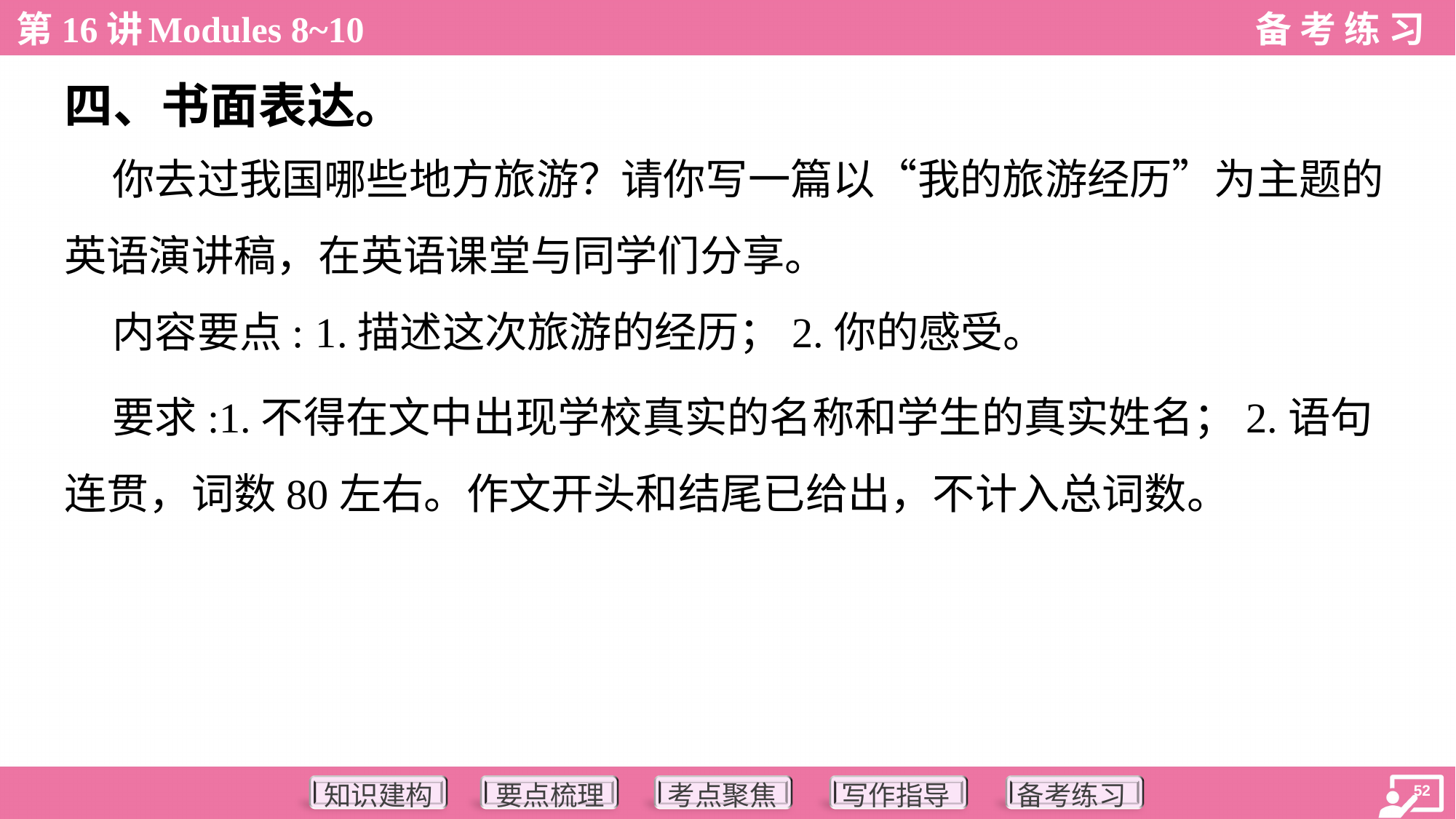

四、书面表达。
    你去过我国哪些地方旅游？请你写一篇以“我的旅游经历”为主题的
英语演讲稿，在英语课堂与同学们分享。
    内容要点: 1.描述这次旅游的经历；2.你的感受。
    要求:1.不得在文中出现学校真实的名称和学生的真实姓名；2.语句
连贯，词数80左右。作文开头和结尾已给出，不计入总词数。